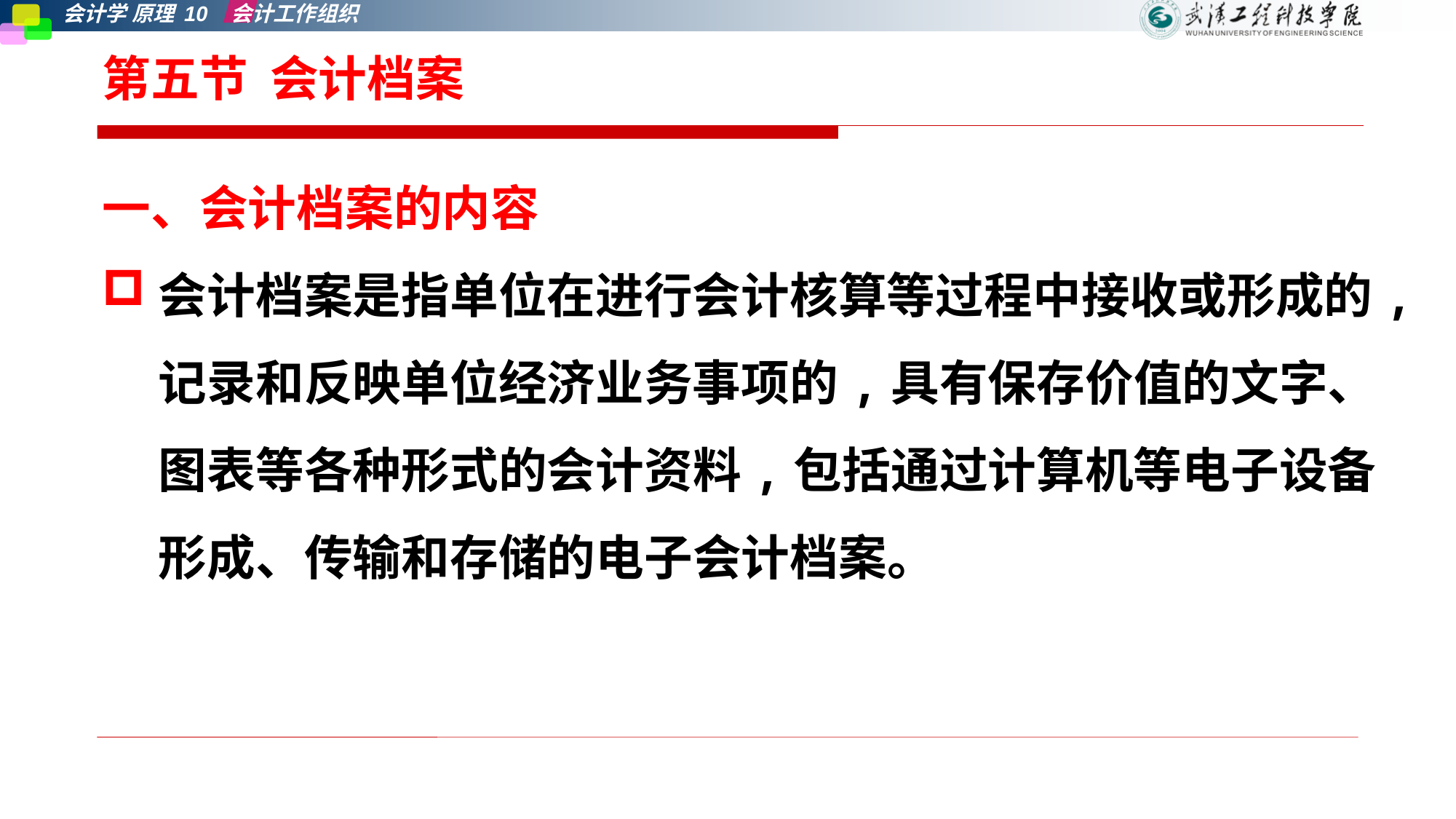

# 第五节  会计档案
一、会计档案的内容
会计档案是指单位在进行会计核算等过程中接收或形成的,记录和反映单位经济业务事项的,具有保存价值的文字、图表等各种形式的会计资料,包括通过计算机等电子设备形成、传输和存储的电子会计档案。